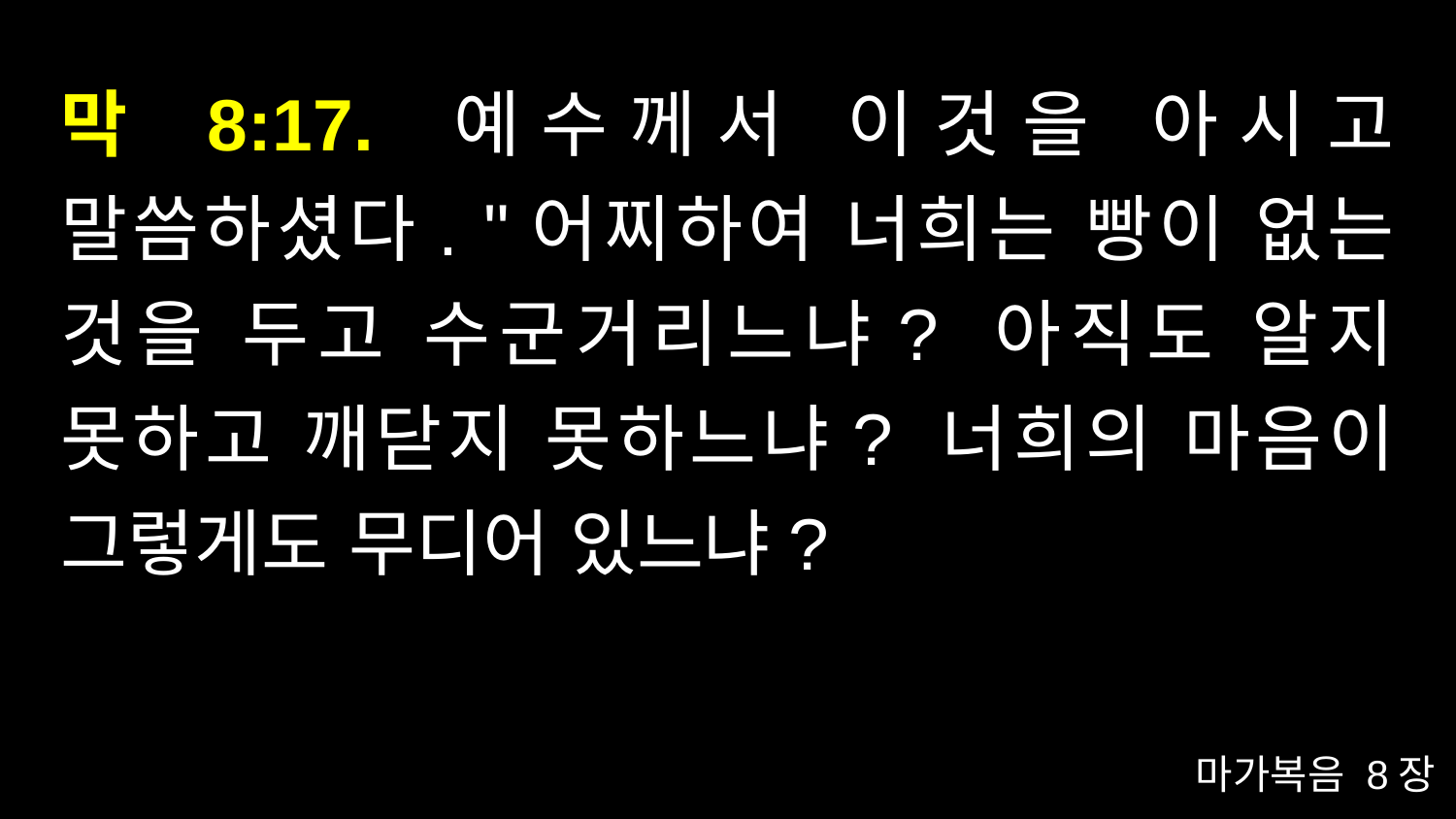

# 막 8:17. 예수께서 이것을 아시고 말씀하셨다. "어찌하여 너희는 빵이 없는 것을 두고 수군거리느냐? 아직도 알지 못하고 깨닫지 못하느냐? 너희의 마음이 그렇게도 무디어 있느냐?
마가복음 8장